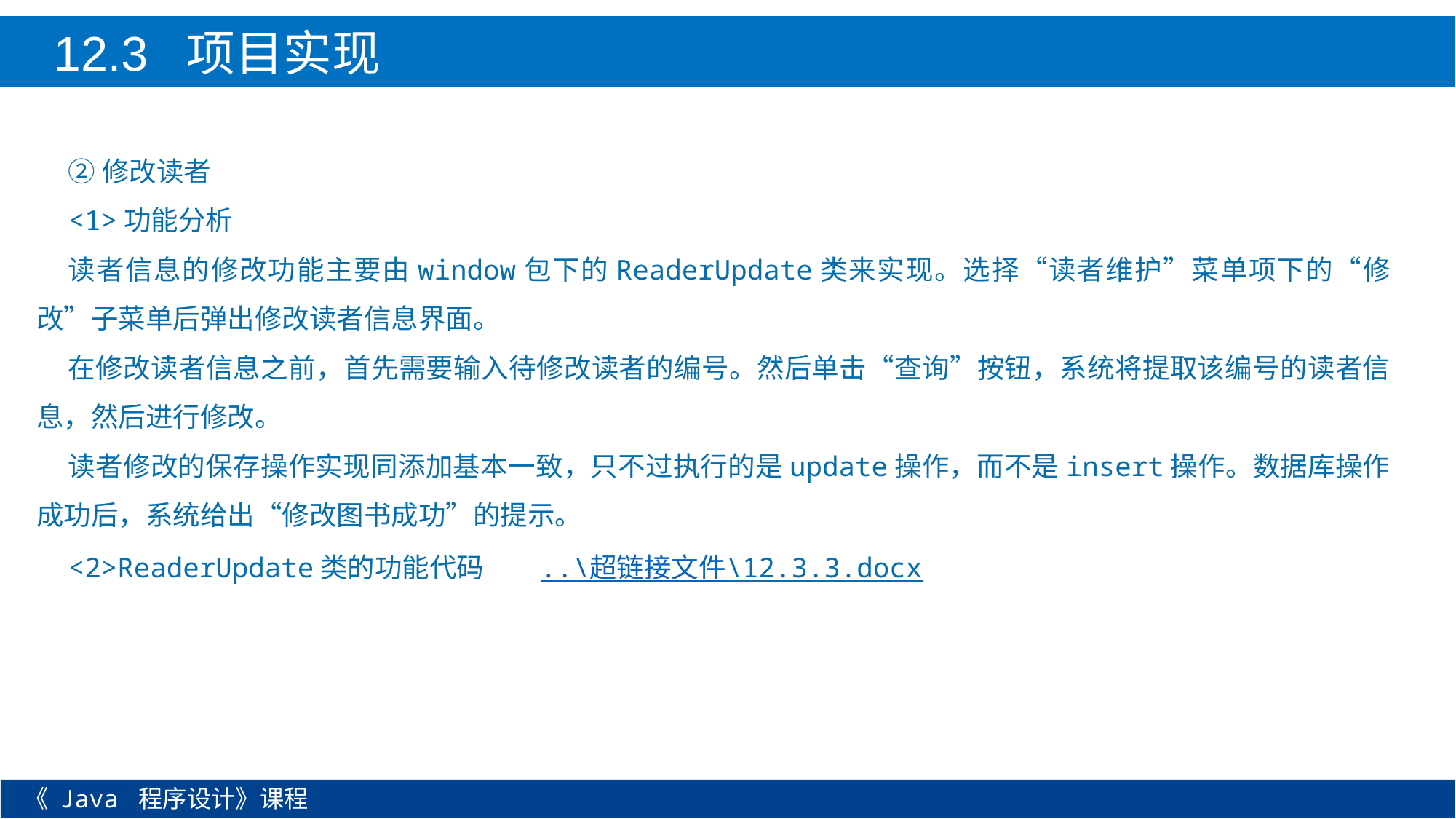

12.3  项目实现
②修改读者
<1>功能分析
读者信息的修改功能主要由window包下的ReaderUpdate类来实现。选择“读者维护”菜单项下的“修改”子菜单后弹出修改读者信息界面。
在修改读者信息之前，首先需要输入待修改读者的编号。然后单击“查询”按钮，系统将提取该编号的读者信息，然后进行修改。
读者修改的保存操作实现同添加基本一致，只不过执行的是update操作，而不是insert操作。数据库操作成功后，系统给出“修改图书成功”的提示。
<2>ReaderUpdate类的功能代码        ..\超链接文件\12.3.3.docx
《 Java 程序设计》课程